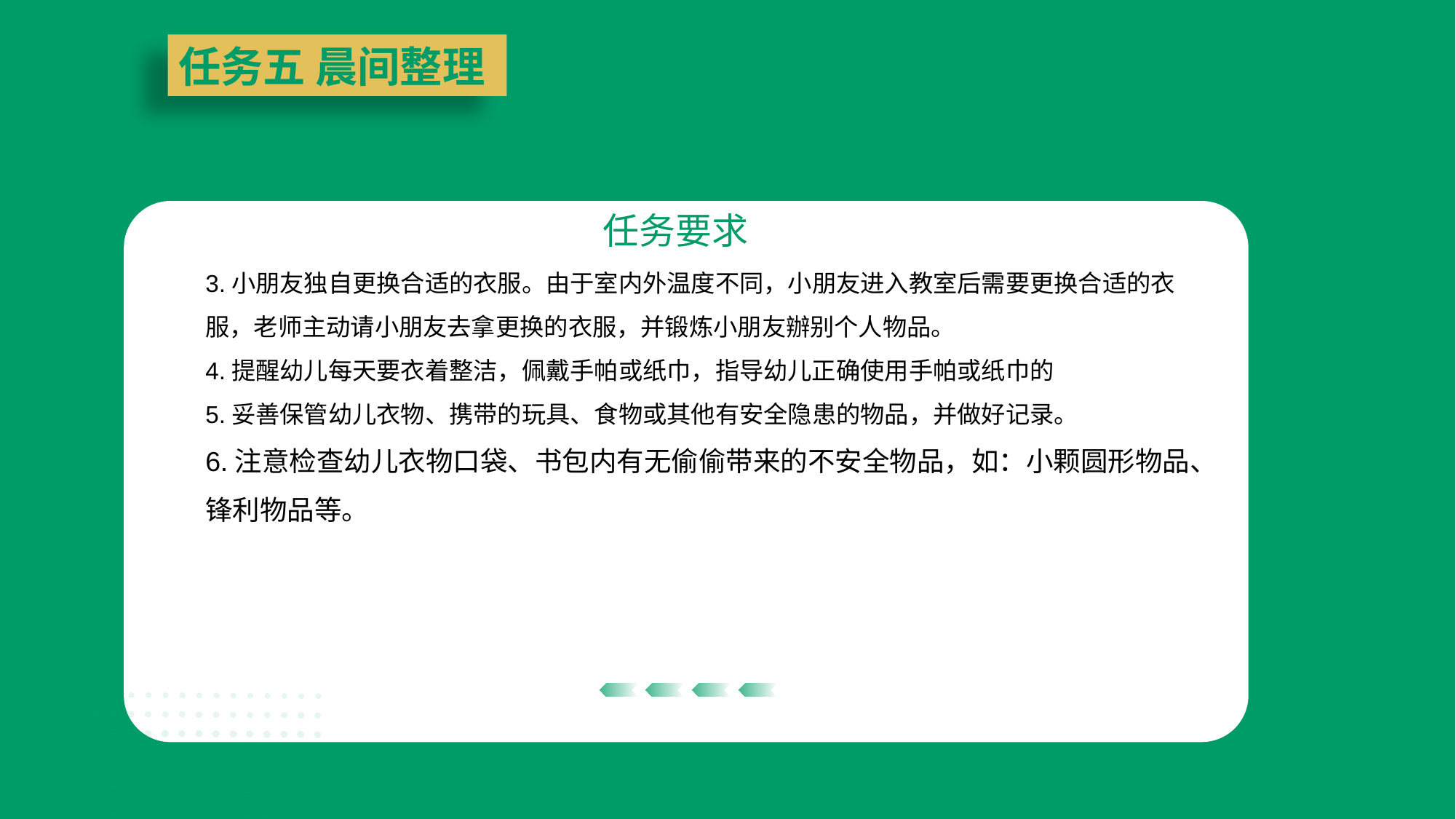

任务五 晨间整理

任务要求

3.小朋友独自更换合适的衣服。由于室内外温度不同，小朋友进入教室后需要更换合适的衣服，老师主动请小朋友去拿更换的衣服，并锻炼小朋友辦别个人物品。
4.提醒幼儿每天要衣着整洁，佩戴手帕或纸巾，指导幼儿正确使用手帕或纸巾的
5.妥善保管幼儿衣物、携带的玩具、食物或其他有安全隐患的物品，并做好记录。
6.注意检查幼儿衣物口袋、书包内有无偷偷带来的不安全物品，如：小颗圆形物品、锋利物品等。